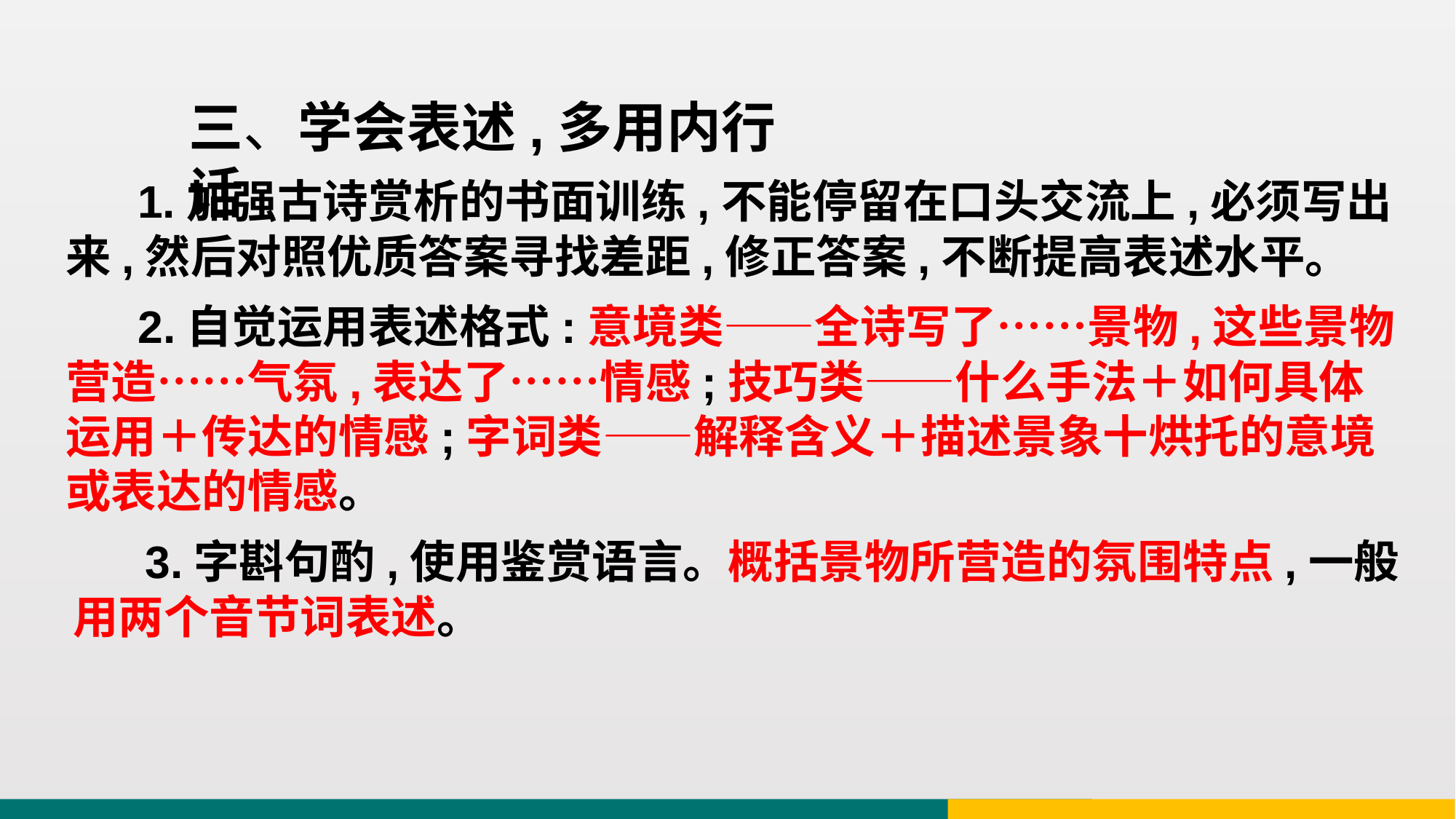

三、学会表述,多用内行话
   1.加强古诗赏析的书面训练,不能停留在口头交流上,必须写出来,然后对照优质答案寻找差距,修正答案,不断提高表述水平。
   2.自觉运用表述格式:意境类——全诗写了……景物,这些景物营造……气氛,表达了……情感;技巧类——什么手法＋如何具体运用＋传达的情感;字词类——解释含义＋描述景象十烘托的意境或表达的情感。
   3.字斟句酌,使用鉴赏语言。概括景物所营造的氛围特点,一般用两个音节词表述。